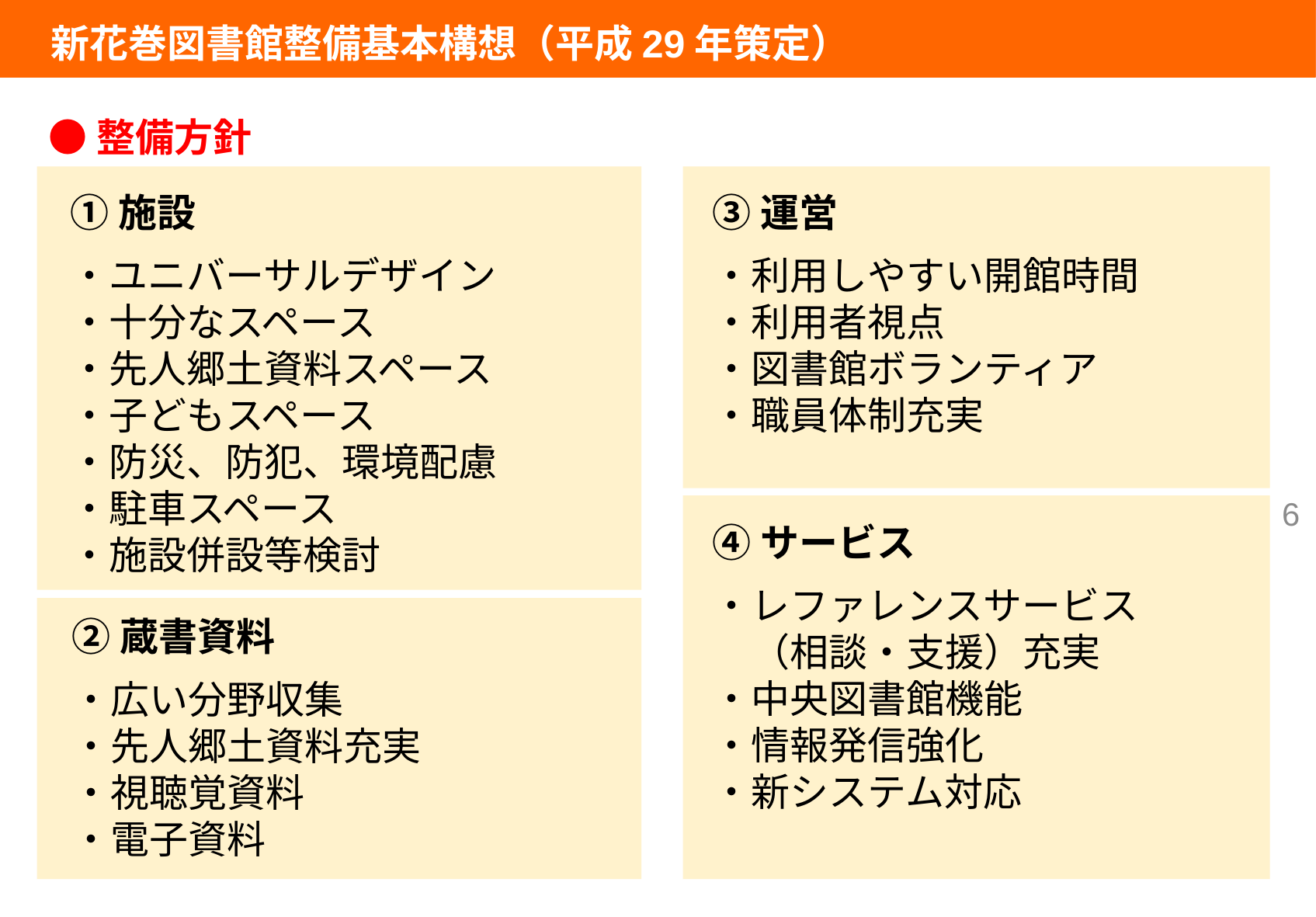

新花巻図書館整備基本構想（平成29年策定）
●整備方針

①施設
・ユニバーサルデザイン
・十分なスペース
・先人郷土資料スペース
・子どもスペース
・防災、防犯、環境配慮
・駐車スペース
・施設併設等検討
③運営
・利用しやすい開館時間
・利用者視点
・図書館ボランティア
・職員体制充実

6
④サービス
・レファレンスサービス
　（相談・支援）充実
・中央図書館機能
・情報発信強化
・新システム対応

②蔵書資料
・広い分野収集
・先人郷土資料充実
・視聴覚資料
・電子資料